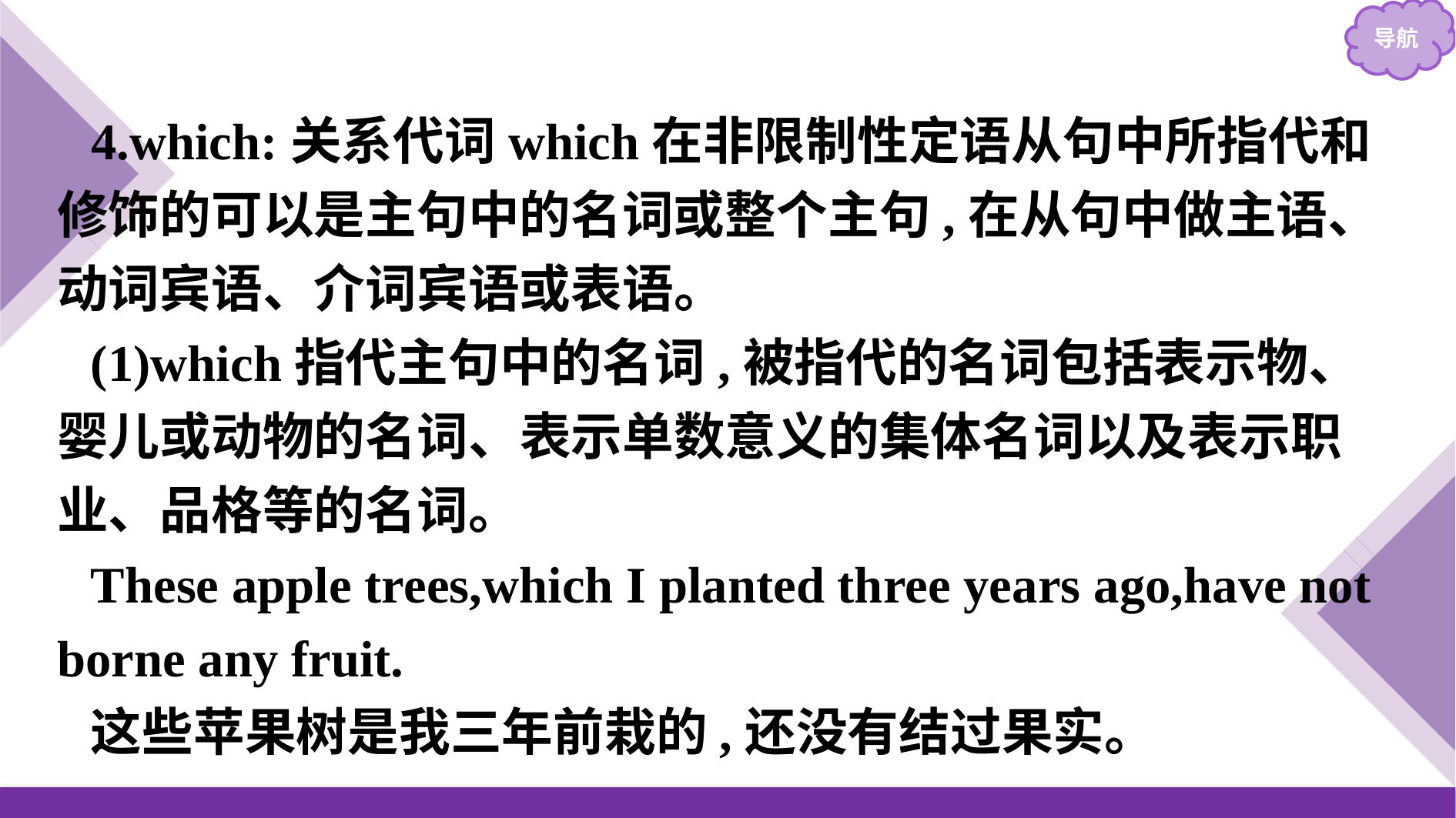

4.which:关系代词which在非限制性定语从句中所指代和修饰的可以是主句中的名词或整个主句,在从句中做主语、动词宾语、介词宾语或表语。
(1)which指代主句中的名词,被指代的名词包括表示物、婴儿或动物的名词、表示单数意义的集体名词以及表示职业、品格等的名词。
These apple trees,which I planted three years ago,have not borne any fruit.
这些苹果树是我三年前栽的,还没有结过果实。